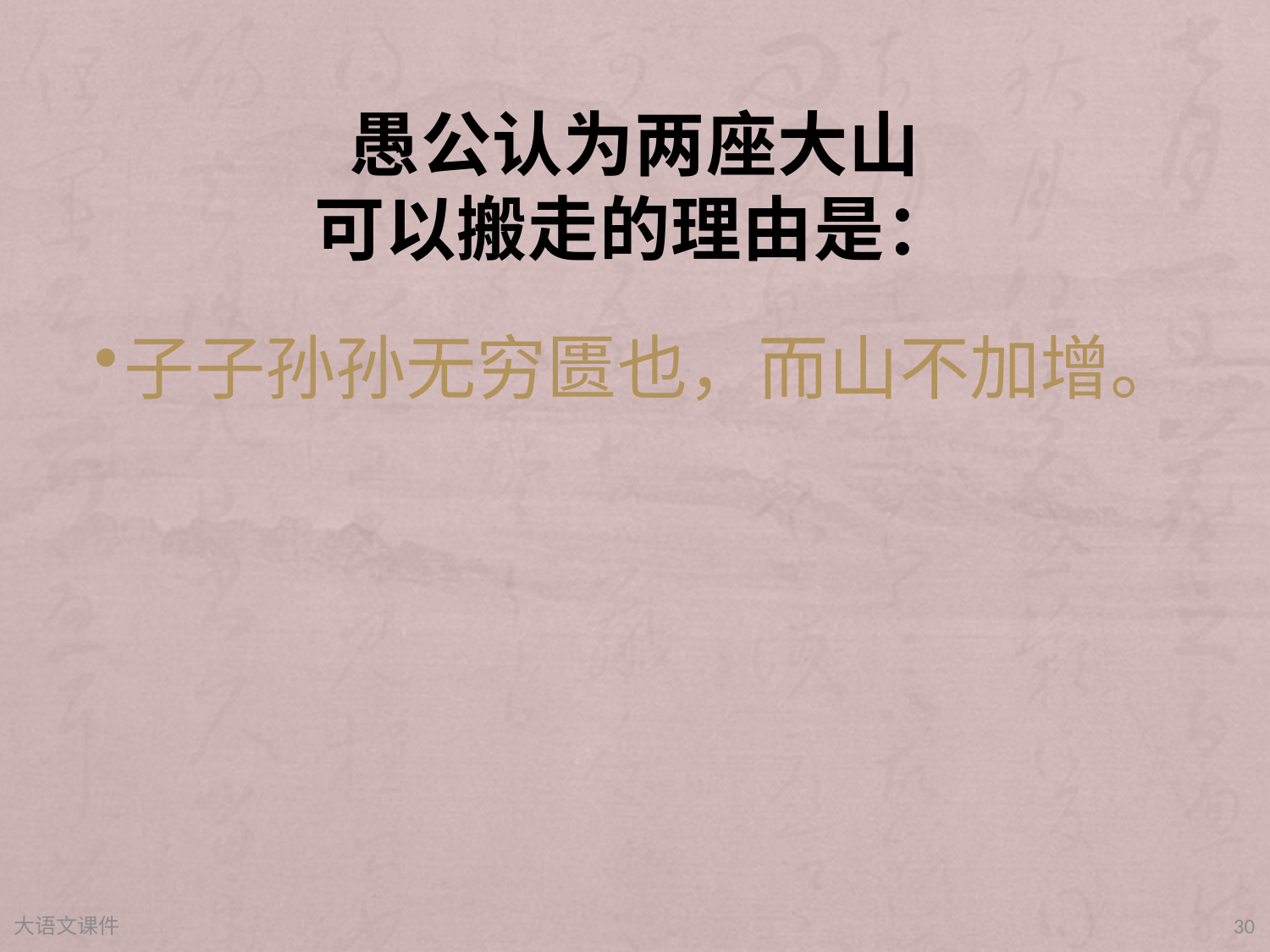

# 愚公认为两座大山 可以搬走的理由是：
子子孙孙无穷匮也，而山不加增。
大语文课件
30